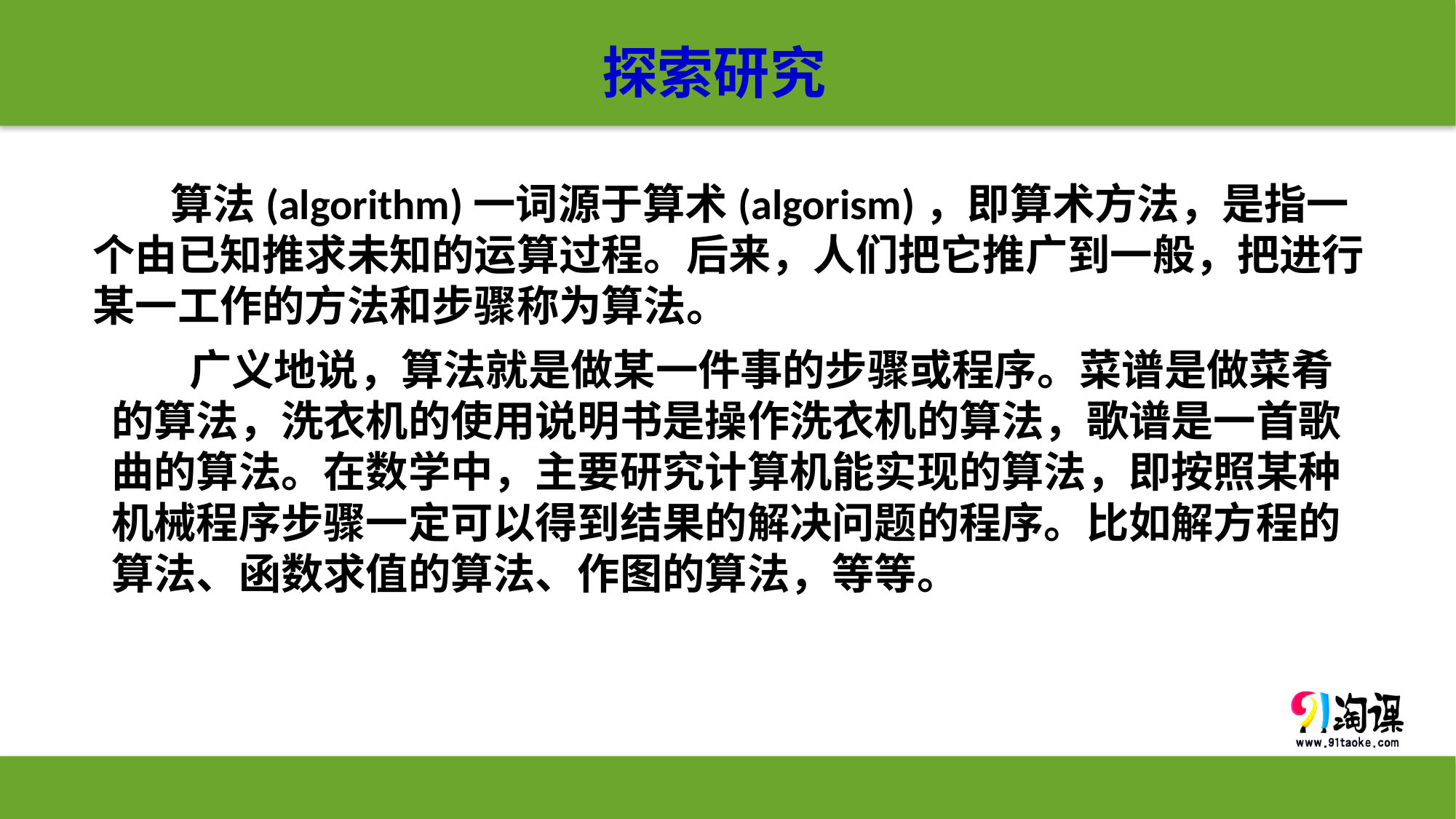

探索研究
       算法(algorithm)一词源于算术(algorism)，即算术方法，是指一个由已知推求未知的运算过程。后来，人们把它推广到一般，把进行某一工作的方法和步骤称为算法。

       广义地说，算法就是做某一件事的步骤或程序。菜谱是做菜肴的算法，洗衣机的使用说明书是操作洗衣机的算法，歌谱是一首歌曲的算法。在数学中，主要研究计算机能实现的算法，即按照某种机械程序步骤一定可以得到结果的解决问题的程序。比如解方程的算法、函数求值的算法、作图的算法，等等。